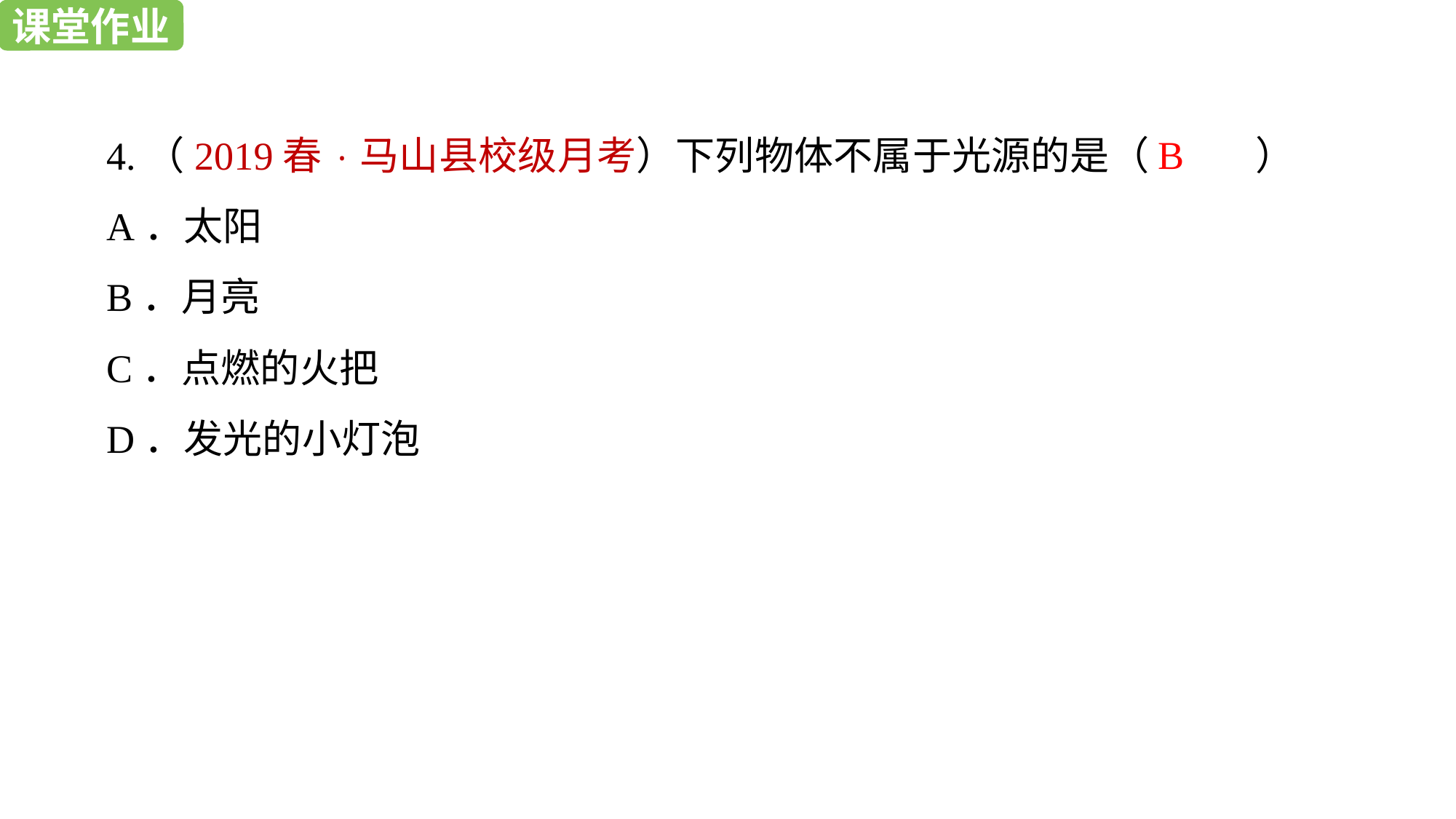

课堂作业
课堂作业
4.（2019春·马山县校级月考）下列物体不属于光源的是（　   　）
A．太阳
B．月亮
C．点燃的火把
D．发光的小灯泡
B